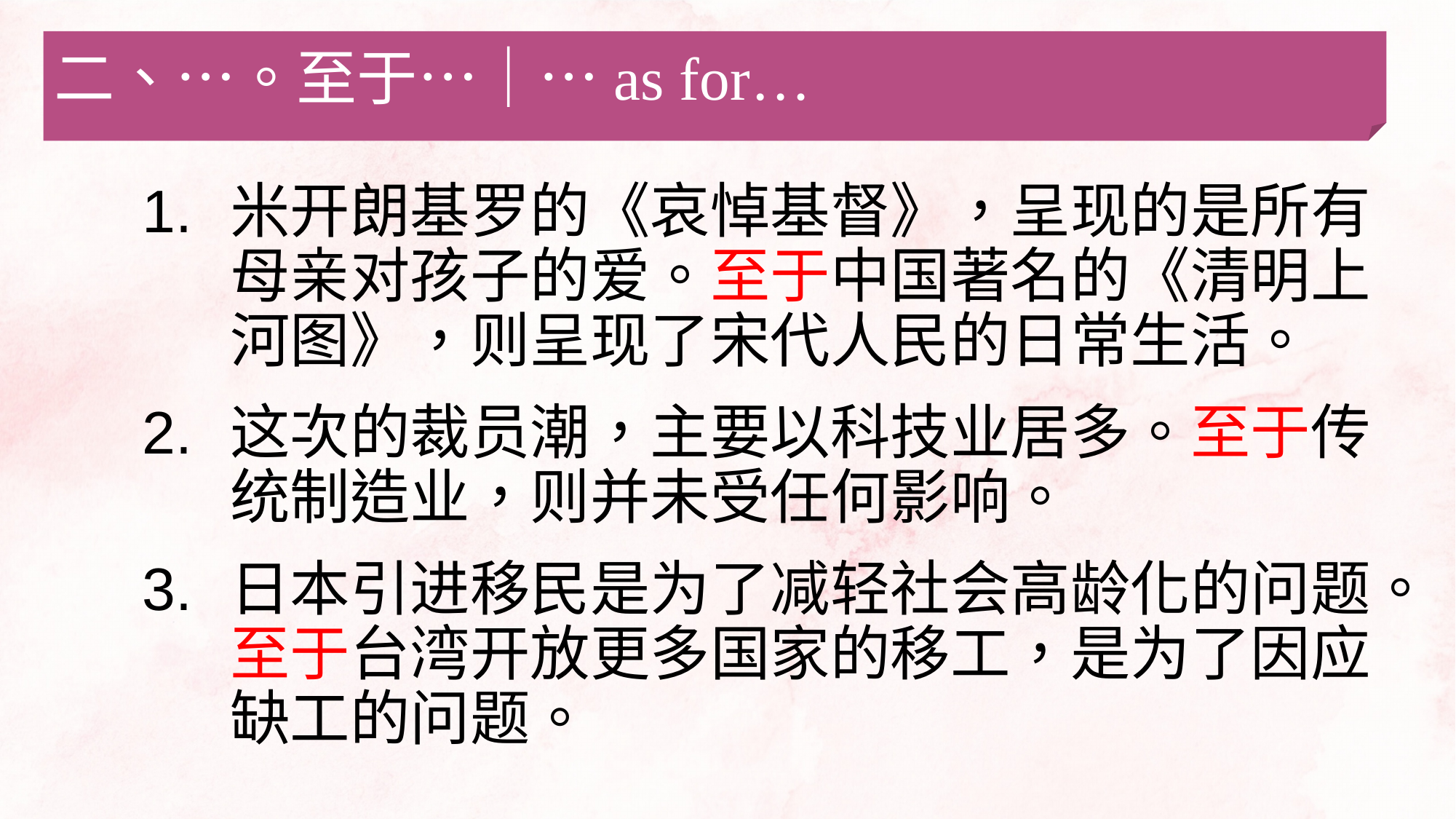

二、…。至于…｜…as for…
米开朗基罗的《哀悼基督》，呈现的是所有母亲对孩子的爱。至于中国著名的《清明上河图》，则呈现了宋代人民的日常生活。
这次的裁员潮，主要以科技业居多。至于传统制造业，则并未受任何影响。
日本引进移民是为了减轻社会高龄化的问题。至于台湾开放更多国家的移工，是为了因应缺工的问题。